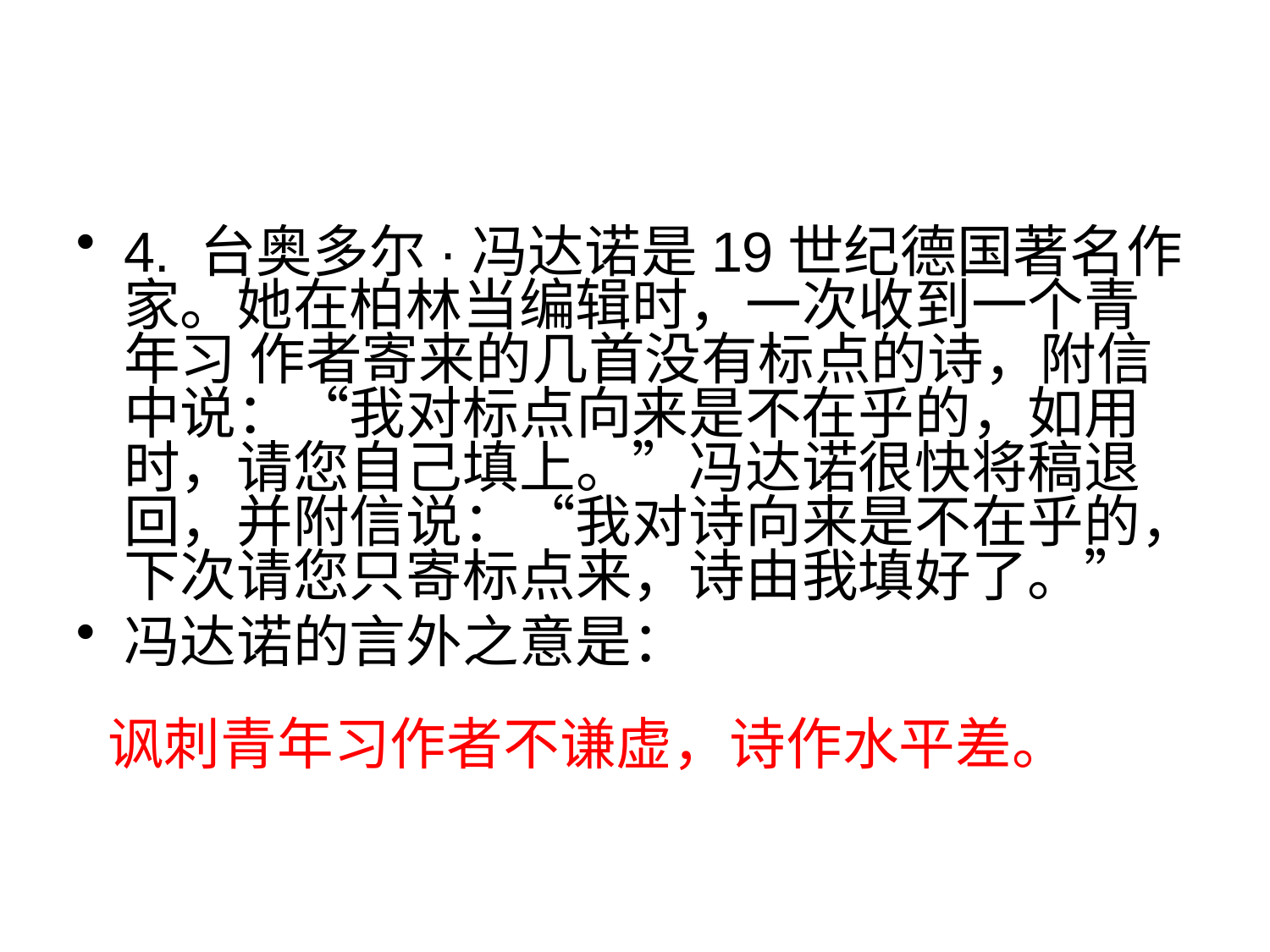

#
4. 台奥多尔·冯达诺是19世纪德国著名作家。她在柏林当编辑时，一次收到一个青年习 作者寄来的几首没有标点的诗，附信中说：“我对标点向来是不在乎的，如用时，请您自己填上。”冯达诺很快将稿退回，并附信说：“我对诗向来是不在乎的，下次请您只寄标点来，诗由我填好了。”
冯达诺的言外之意是：

讽刺青年习作者不谦虚，诗作水平差。